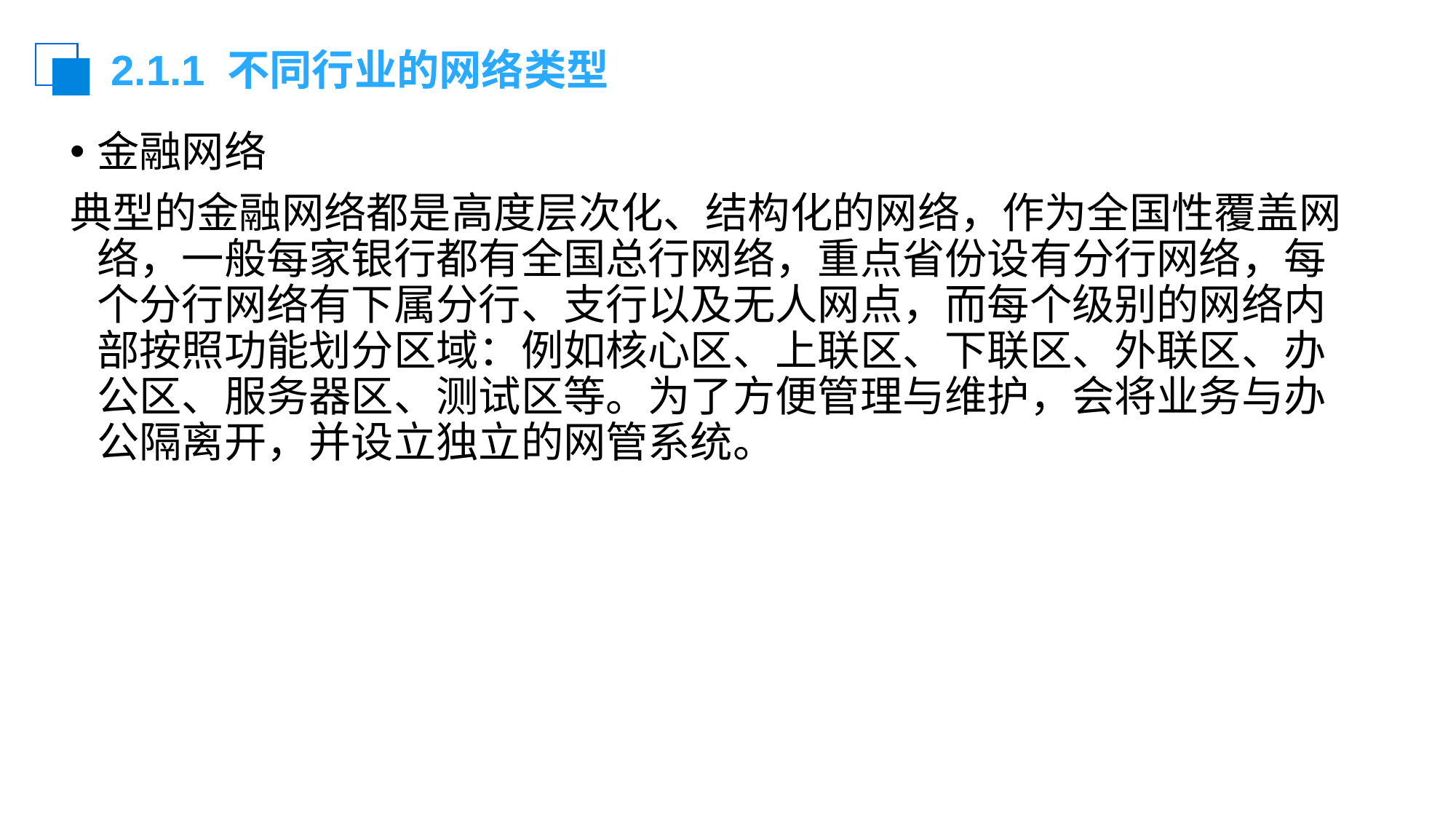

# 2.1.1 不同行业的网络类型
金融网络
典型的金融网络都是高度层次化、结构化的网络，作为全国性覆盖网络，一般每家银行都有全国总行网络，重点省份设有分行网络，每个分行网络有下属分行、支行以及无人网点，而每个级别的网络内部按照功能划分区域：例如核心区、上联区、下联区、外联区、办公区、服务器区、测试区等。为了方便管理与维护，会将业务与办公隔离开，并设立独立的网管系统。